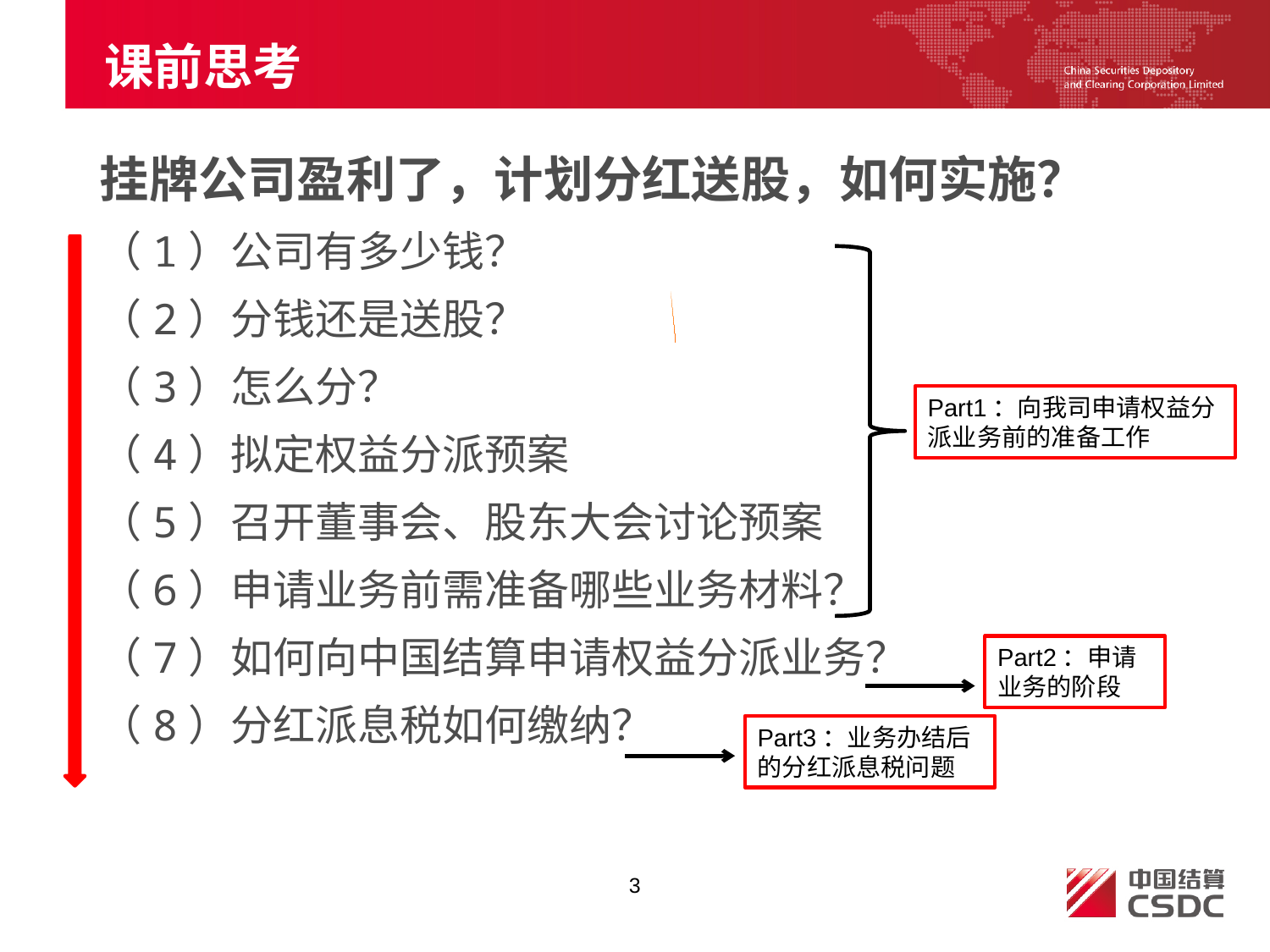

# 课前思考
挂牌公司盈利了，计划分红送股，如何实施？
（1）公司有多少钱？
（2）分钱还是送股？
（3）怎么分？
（4）拟定权益分派预案
（5）召开董事会、股东大会讨论预案
（6）申请业务前需准备哪些业务材料？
（7）如何向中国结算申请权益分派业务？
（8）分红派息税如何缴纳？

Part1：向我司申请权益分派业务前的准备工作
Part2：申请业务的阶段
Part3：业务办结后的分红派息税问题
3